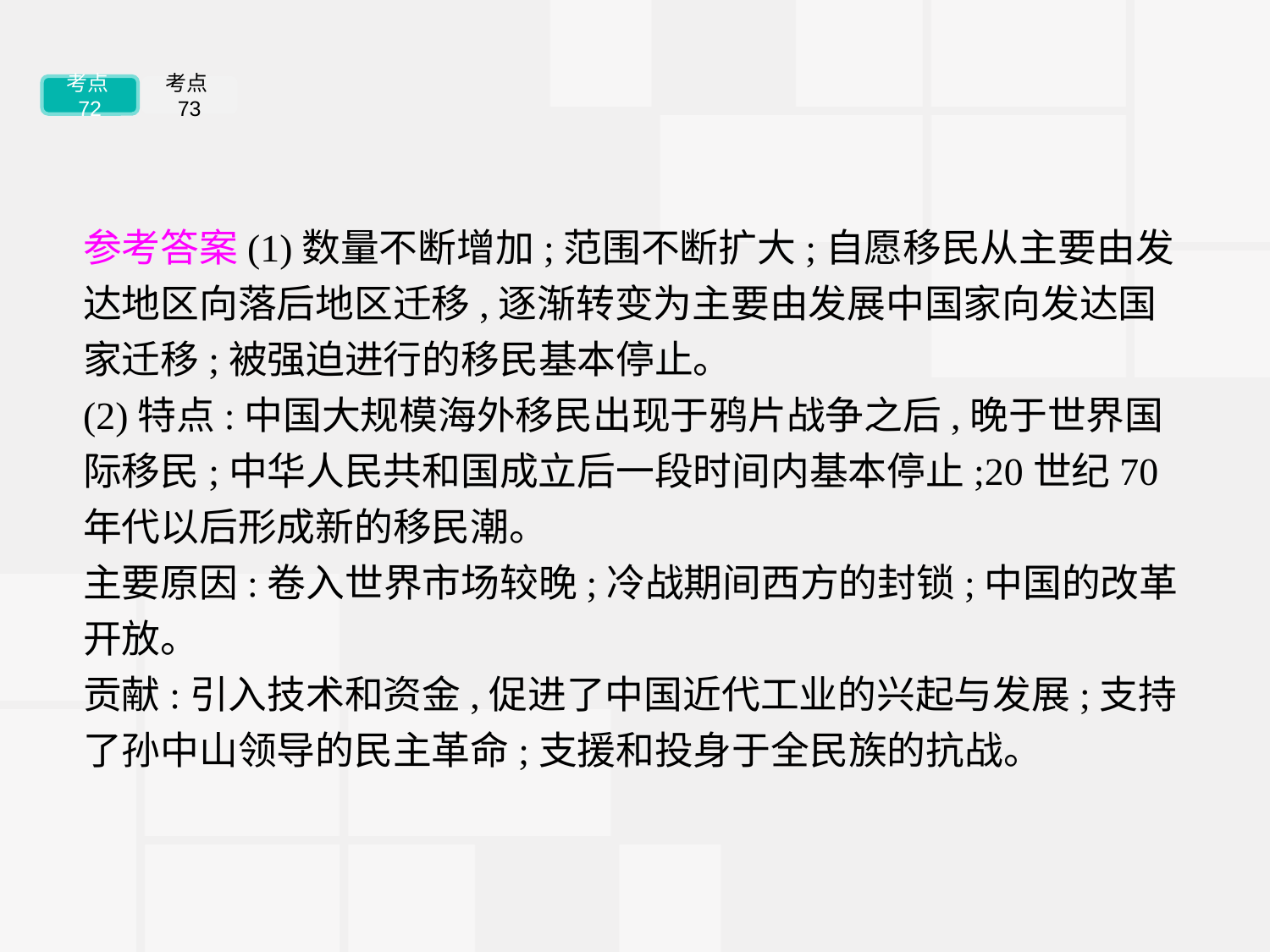

考点72
考点73
参考答案(1)数量不断增加;范围不断扩大;自愿移民从主要由发达地区向落后地区迁移,逐渐转变为主要由发展中国家向发达国家迁移;被强迫进行的移民基本停止。
(2)特点:中国大规模海外移民出现于鸦片战争之后,晚于世界国际移民;中华人民共和国成立后一段时间内基本停止;20世纪70年代以后形成新的移民潮。
主要原因:卷入世界市场较晚;冷战期间西方的封锁;中国的改革开放。
贡献:引入技术和资金,促进了中国近代工业的兴起与发展;支持了孙中山领导的民主革命;支援和投身于全民族的抗战。